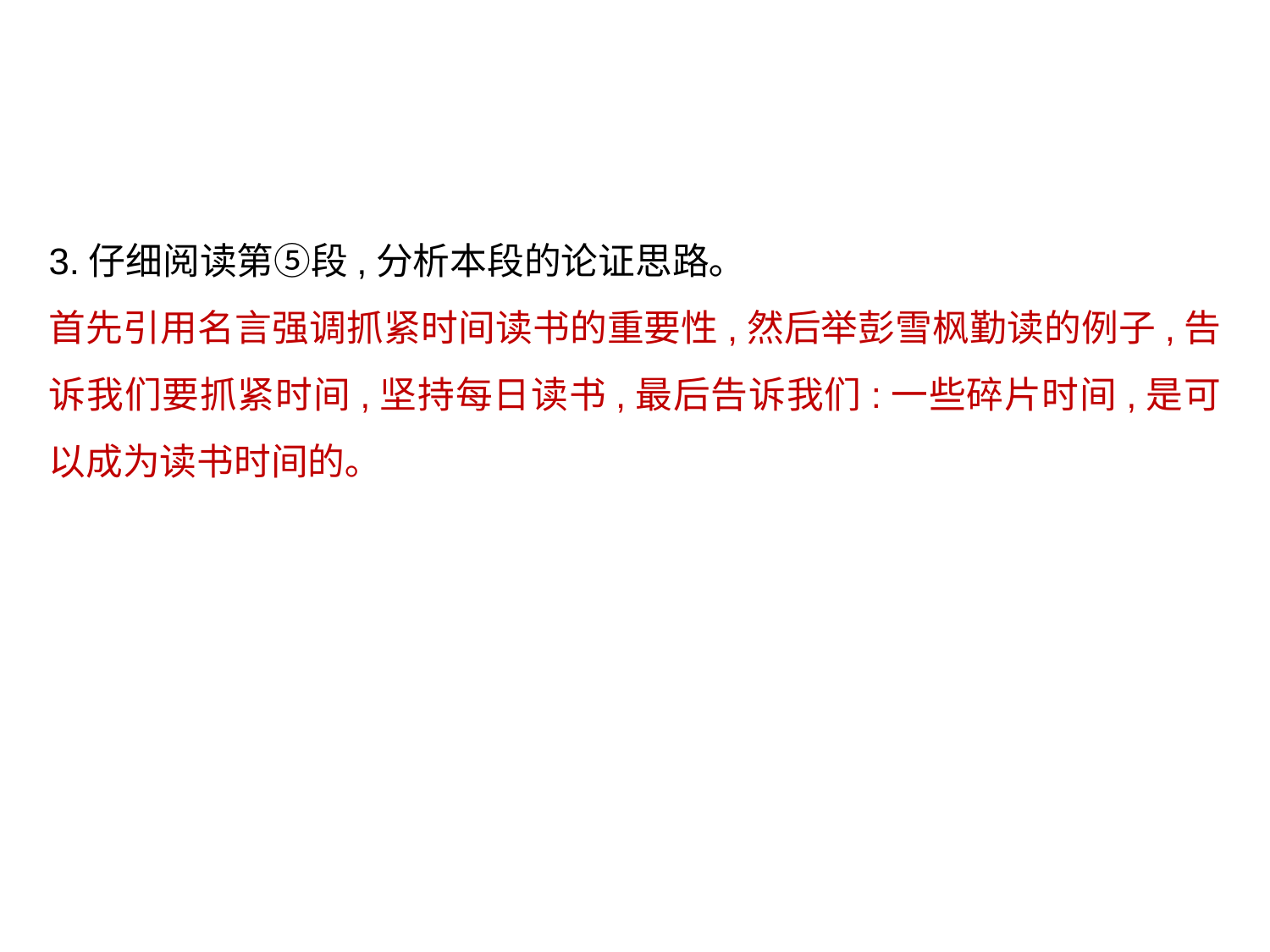

3.仔细阅读第⑤段,分析本段的论证思路｡
首先引用名言强调抓紧时间读书的重要性,然后举彭雪枫勤读的例子,告诉我们要抓紧时间,坚持每日读书,最后告诉我们:一些碎片时间,是可以成为读书时间的｡